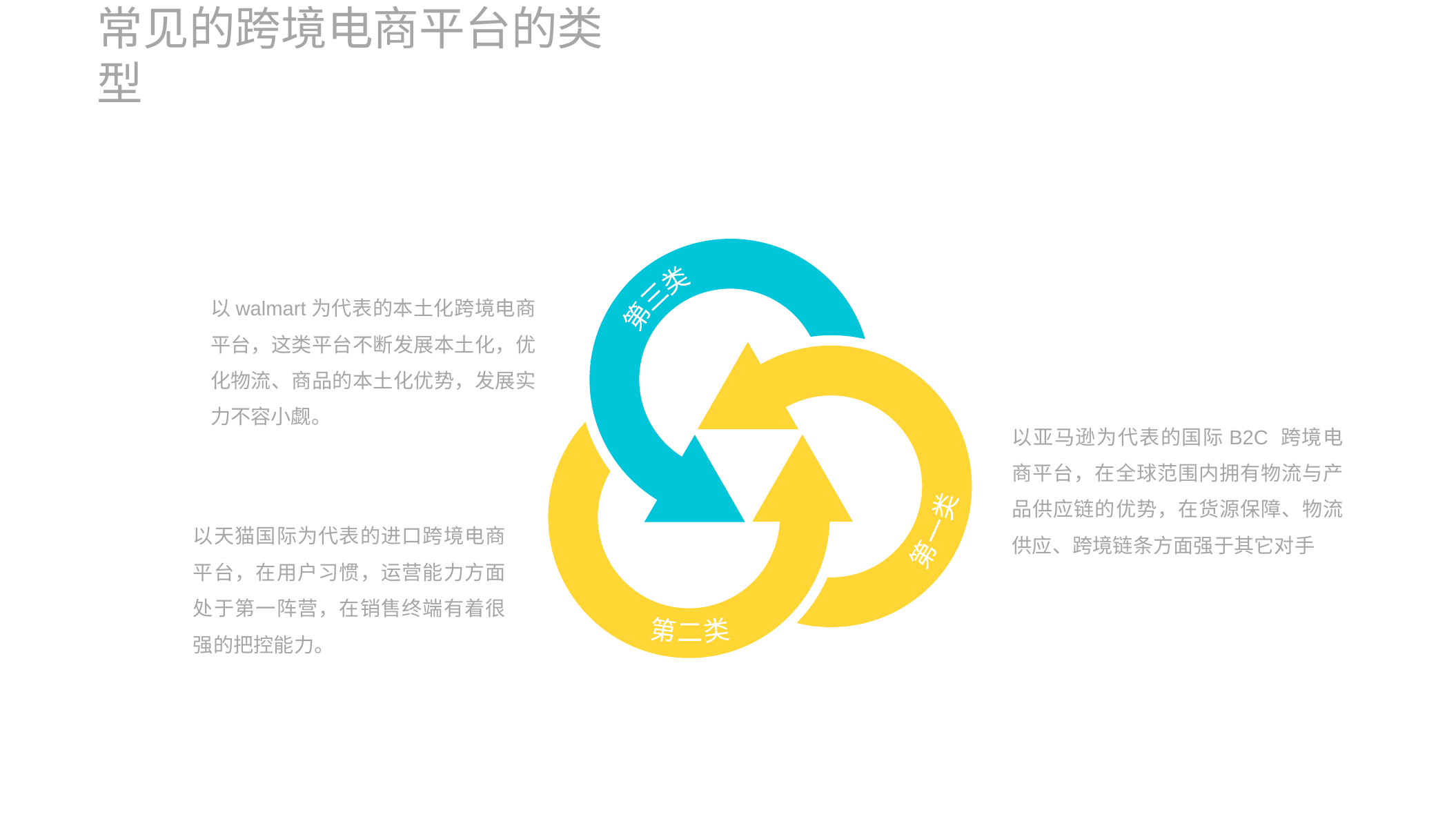

常见的跨境电商平台的类型

第三类

第一类
第二类
以walmart为代表的本土化跨境电商平台，这类平台不断发展本土化，优化物流、商品的本土化优势，发展实力不容小觑。
以亚马逊为代表的国际B2C 跨境电商平台，在全球范围内拥有物流与产品供应链的优势，在货源保障、物流供应、跨境链条方面强于其它对手
以天猫国际为代表的进口跨境电商平台，在用户习惯，运营能力方面处于第一阵营，在销售终端有着很强的把控能力。